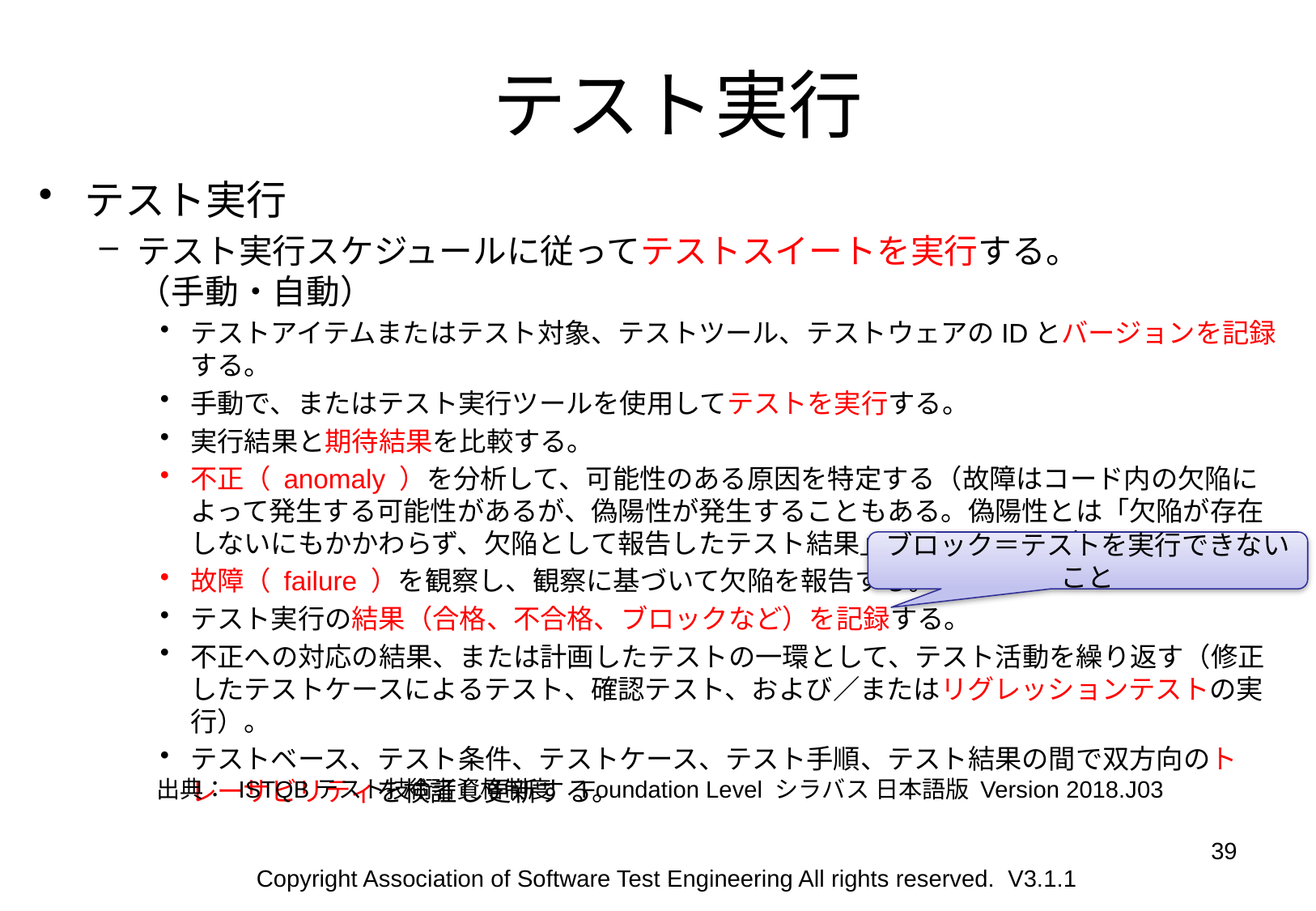

# テスト実行
テスト実行
テスト実行スケジュールに従ってテストスイートを実行する。
（手動・自動）
テストアイテムまたはテスト対象、テストツール、テストウェアのIDとバージョンを記録する。
手動で、またはテスト実行ツールを使用してテストを実行する。
実行結果と期待結果を比較する。
不正（ anomaly ）を分析して、可能性のある原因を特定する（故障はコード内の欠陥によって発生する可能性があるが、偽陽性が発生することもある。偽陽性とは「欠陥が存在しないにもかかわらず、欠陥として報告したテスト結果」のことをいう。）
故障（ failure ）を観察し、観察に基づいて欠陥を報告する。
テスト実行の結果（合格、不合格、ブロックなど）を記録する。
不正への対応の結果、または計画したテストの一環として、テスト活動を繰り返す（修正したテストケースによるテスト、確認テスト、および／またはリグレッションテストの実行）。
テストベース、テスト条件、テストケース、テスト手順、テスト結果の間で双方向のトレーサビリティを検証し更新する。
ブロック＝テストを実行できないこと
出典： ISTQBテスト技術者資格制度　Foundation Level シラバス 日本語版 Version 2018.J03
39
Copyright Association of Software Test Engineering All rights reserved.  V3.1.1